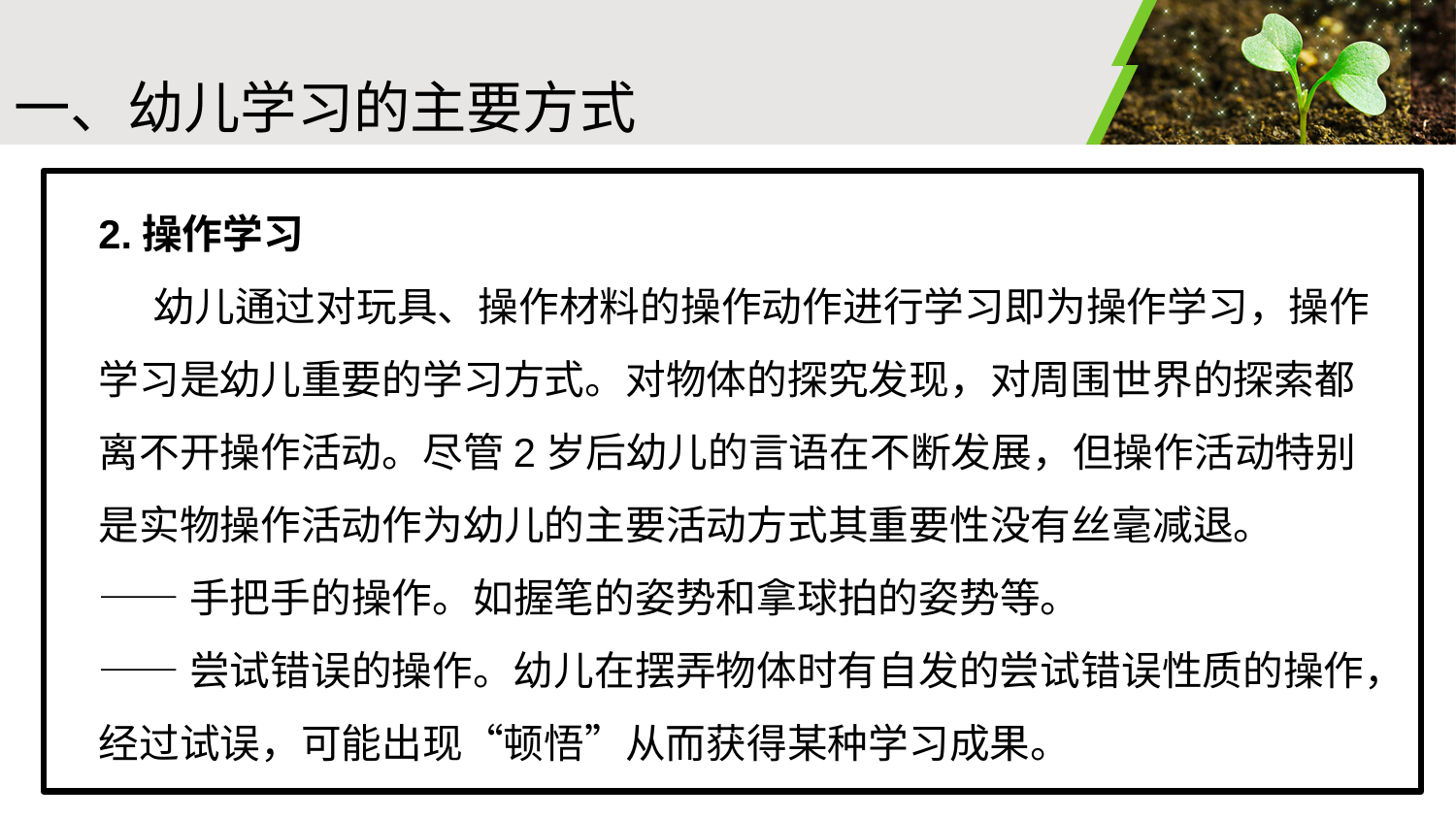

#
一、幼儿学习的主要方式

2.操作学习
    幼儿通过对玩具、操作材料的操作动作进行学习即为操作学习，操作学习是幼儿重要的学习方式。对物体的探究发现，对周围世界的探索都离不开操作活动。尽管2岁后幼儿的言语在不断发展，但操作活动特别是实物操作活动作为幼儿的主要活动方式其重要性没有丝毫减退。
——手把手的操作。如握笔的姿势和拿球拍的姿势等。
——尝试错误的操作。幼儿在摆弄物体时有自发的尝试错误性质的操作，经过试误，可能出现“顿悟”从而获得某种学习成果。